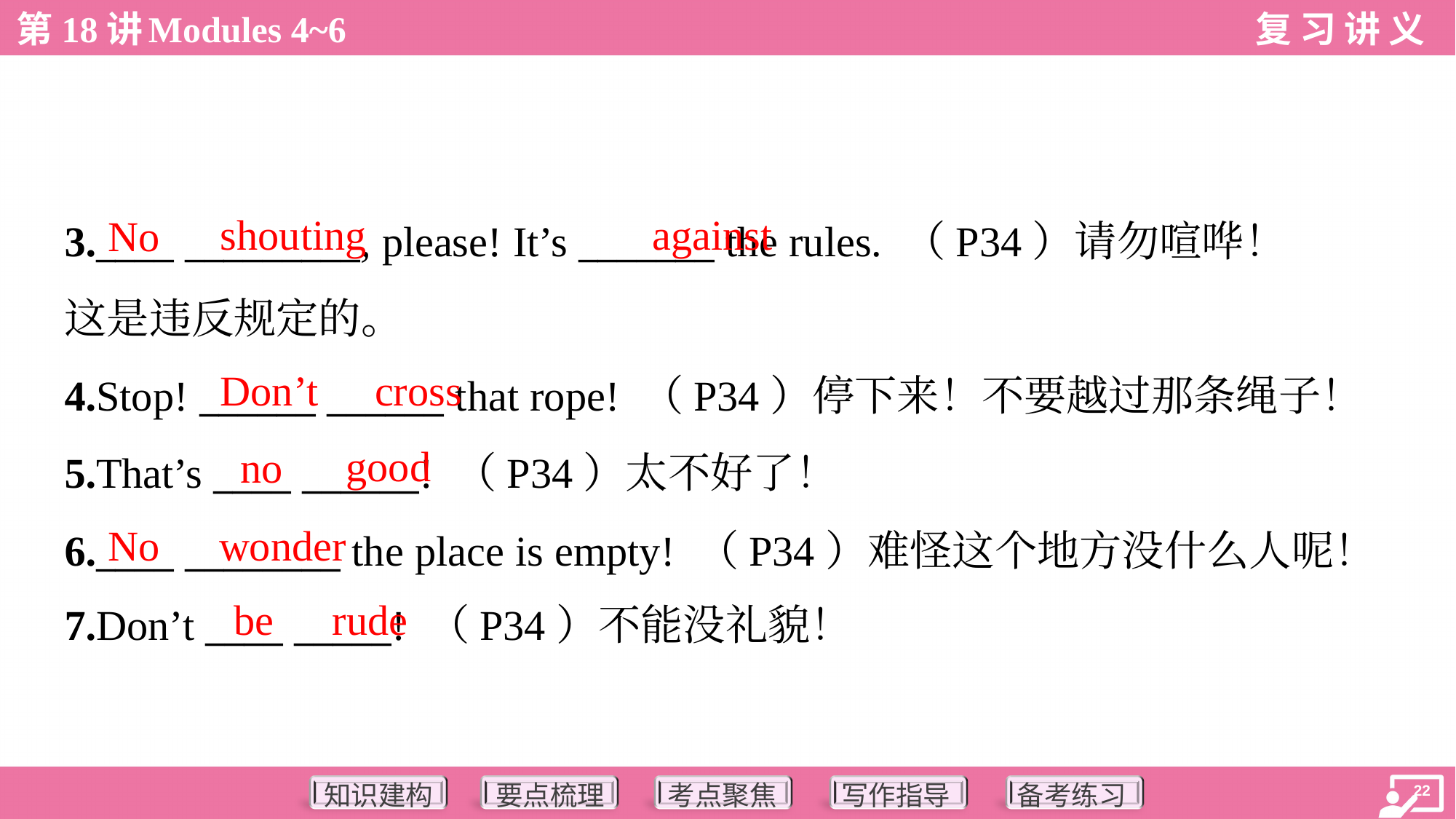

shouting
against
No
3.____ _________, please! It’s _______ the rules. （P34）请勿喧哗！
这是违反规定的。
4.Stop! ______ ______ that rope! （P34）停下来！不要越过那条绳子！
5.That’s ____ ______! （P34）太不好了！
6.____ ________ the place is empty! （P34）难怪这个地方没什么人呢！
7.Don’t ____ _____! （P34）不能没礼貌！
Don’t
cross
good
no
No
wonder
be
rude